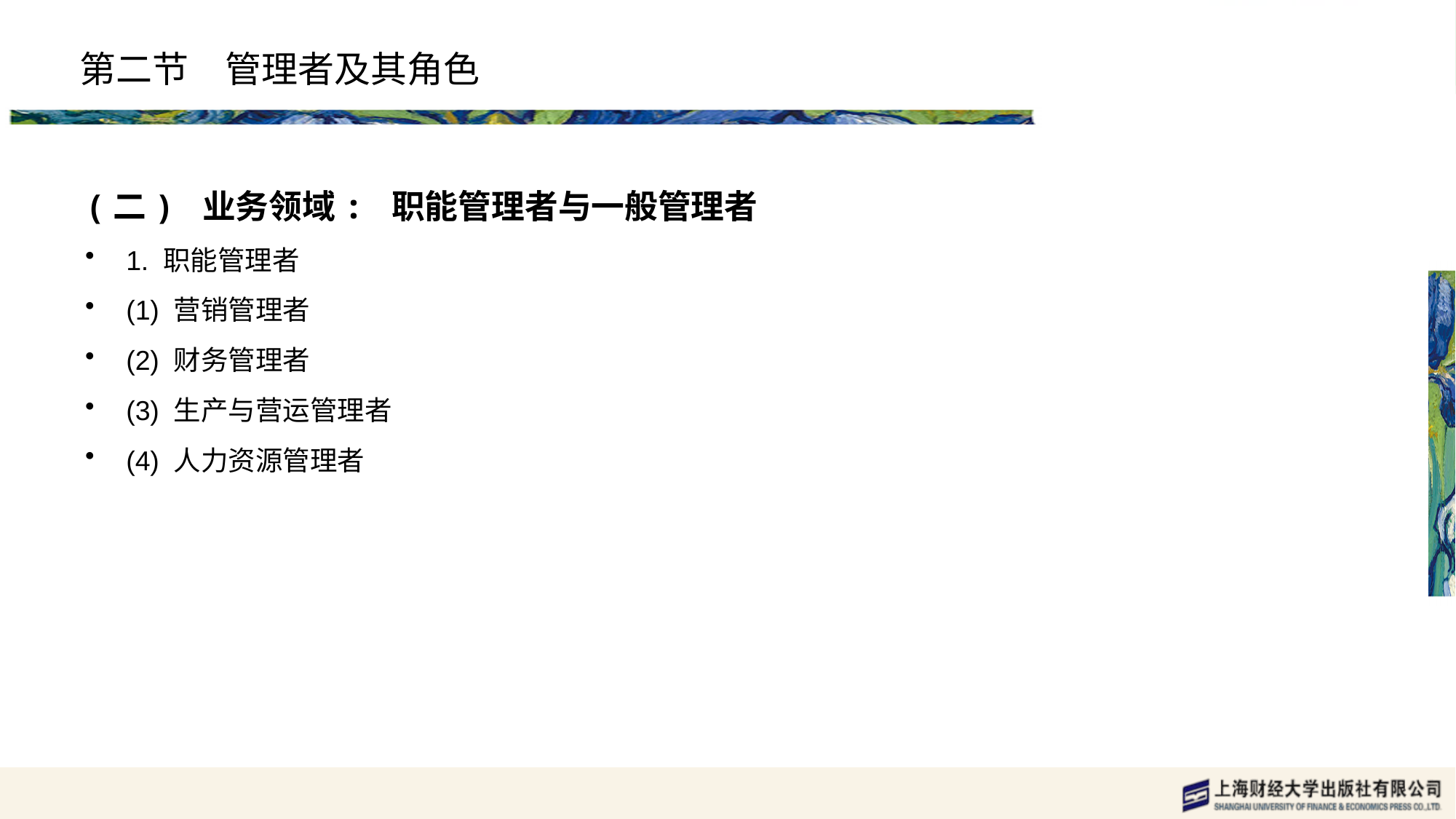

# 第二节　管理者及其角色
(二) 业务领域: 职能管理者与一般管理者
1. 职能管理者
(1) 营销管理者
(2) 财务管理者
(3) 生产与营运管理者
(4) 人力资源管理者